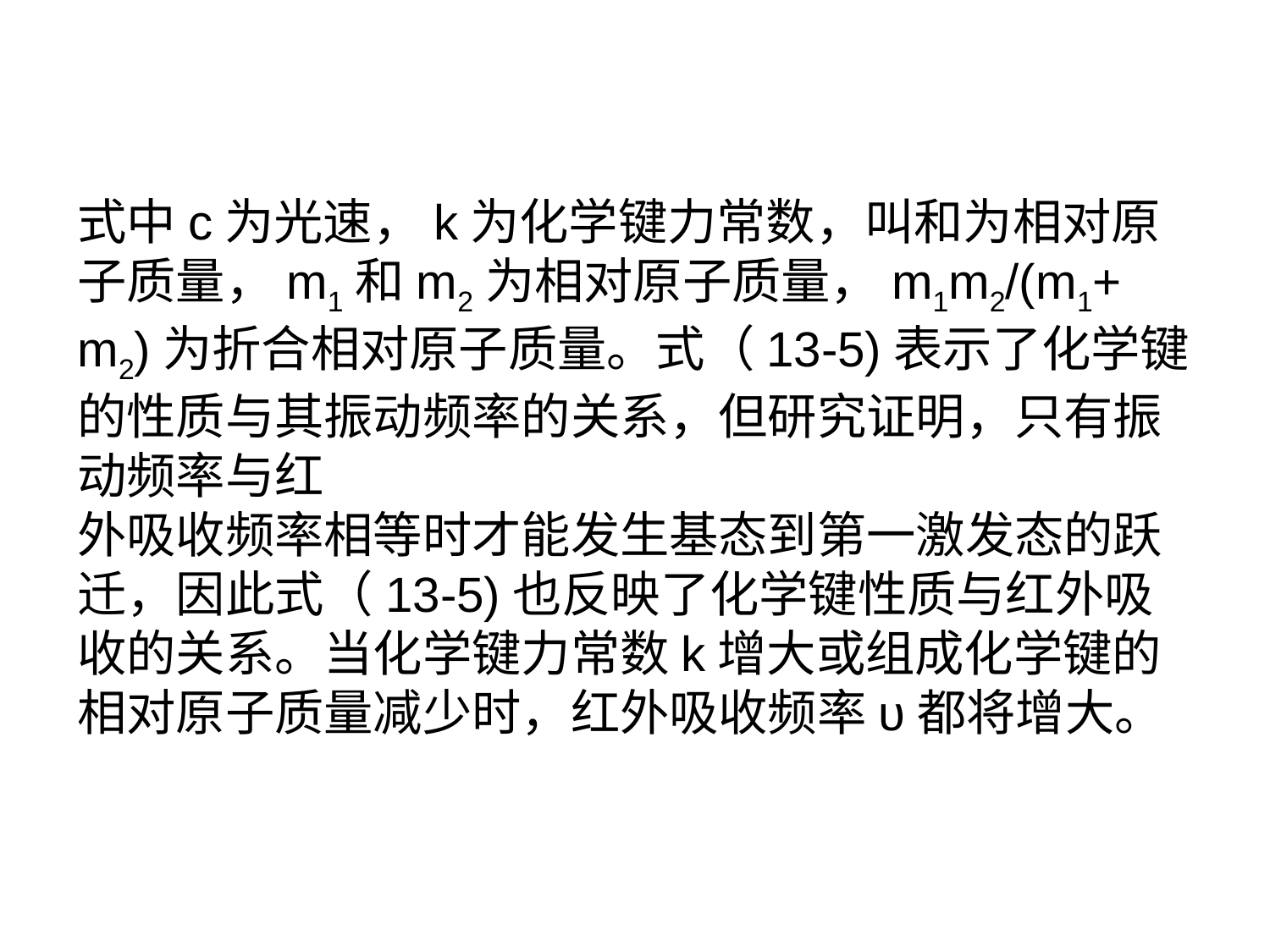

式中c为光速，k为化学键力常数，叫和为相对原子质量，m1和m2为相对原子质量，m1m2/(m1+ m2)为折合相对原子质量。式（13-5)表示了化学键的性质与其振动频率的关系，但研究证明，只有振动频率与红
外吸收频率相等时才能发生基态到第一激发态的跃迁，因此式（13-5)也反映了化学键性质与红外吸收的关系。当化学键力常数k增大或组成化学键的相对原子质量减少时，红外吸收频率υ都将增大。